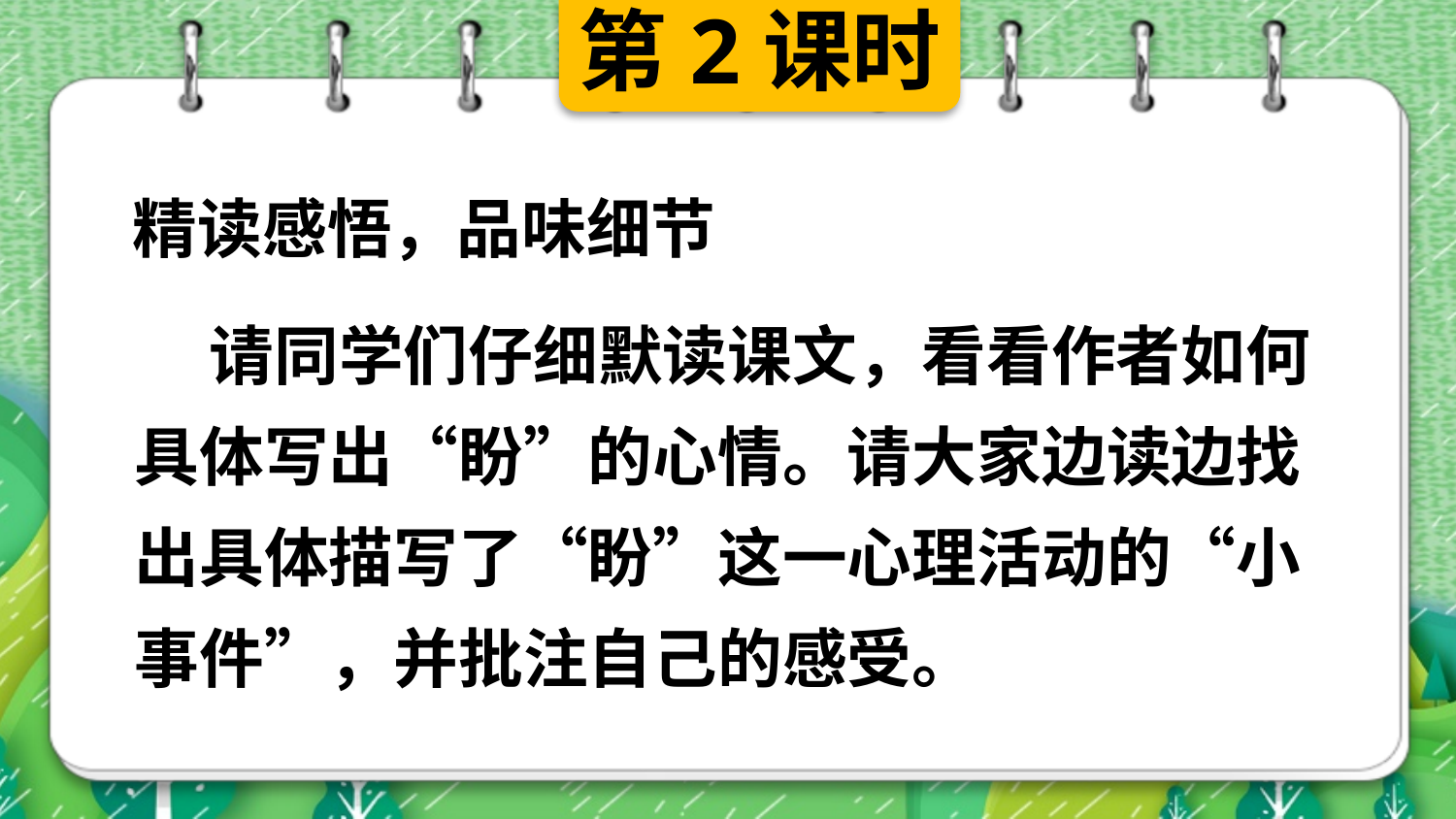

第2课时
精读感悟，品味细节
    请同学们仔细默读课文，看看作者如何具体写出“盼”的心情。请大家边读边找出具体描写了“盼”这一心理活动的“小事件”，并批注自己的感受。